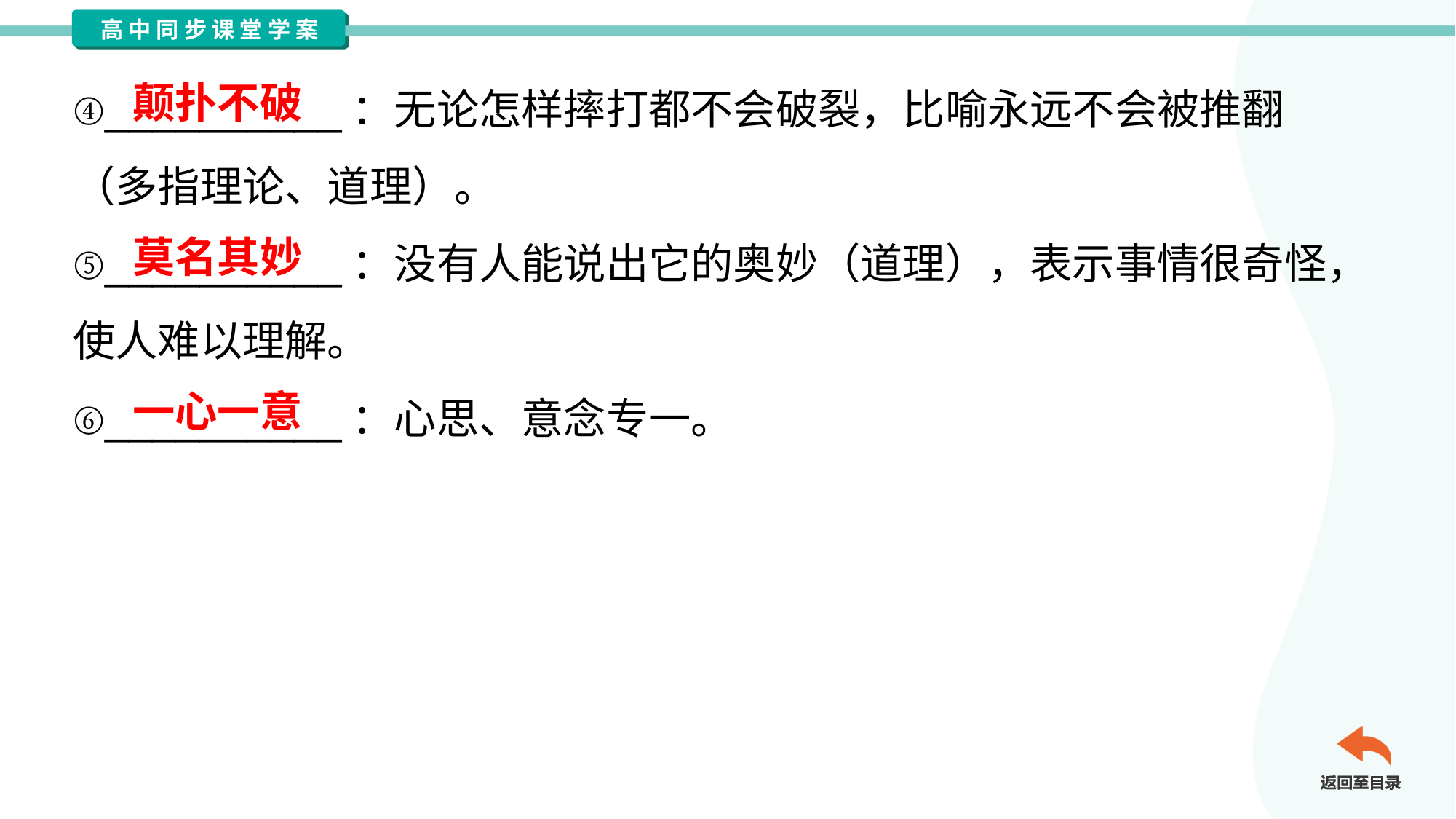

颠扑不破
④__________：无论怎样摔打都不会破裂，比喻永远不会被推翻
（多指理论、道理）。
⑤__________：没有人能说出它的奥妙（道理），表示事情很奇怪，
使人难以理解。
⑥__________：心思、意念专一。
莫名其妙
一心一意